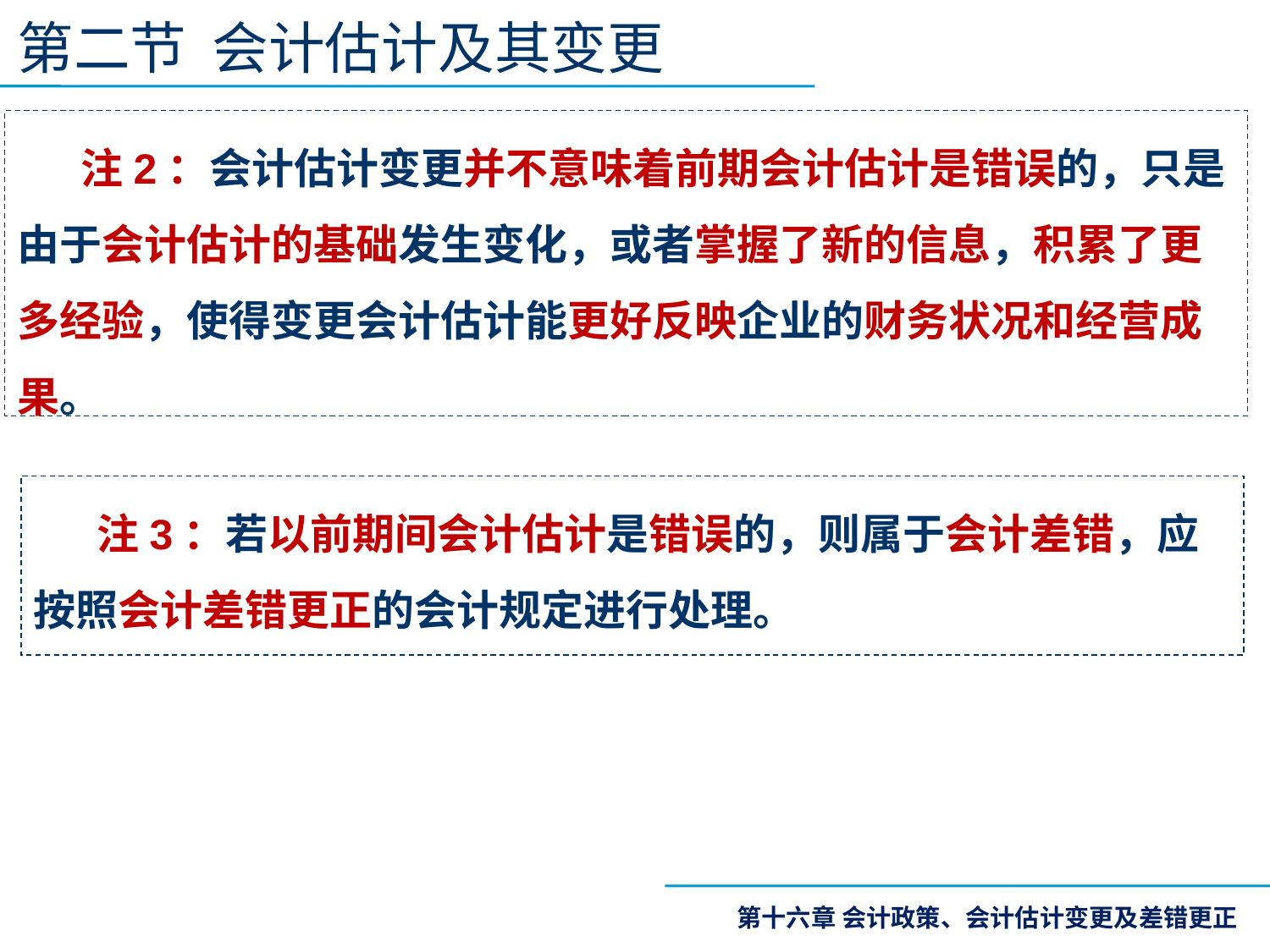

第二节  会计估计及其变更
注2：会计估计变更并不意味着前期会计估计是错误的，只是由于会计估计的基础发生变化，或者掌握了新的信息，积累了更多经验，使得变更会计估计能更好反映企业的财务状况和经营成果。
注3：若以前期间会计估计是错误的，则属于会计差错，应按照会计差错更正的会计规定进行处理。